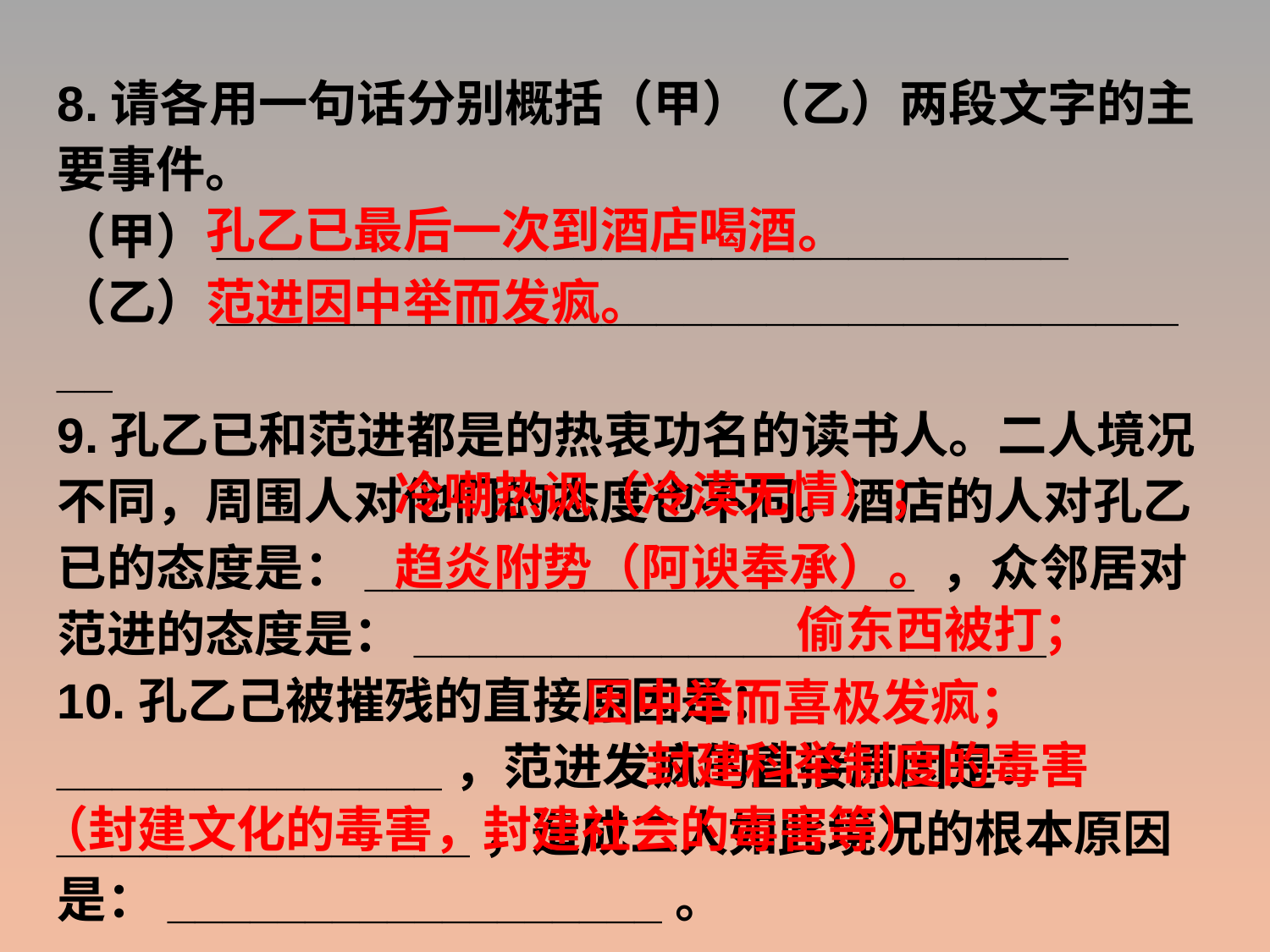

8.请各用一句话分别概括（甲）（乙）两段文字的主要事件。
（甲）_______________________________
（乙）_____________________________________
9.孔乙已和范进都是的热衷功名的读书人。二人境况不同，周围人对他们的态度也不同。酒店的人对孔乙已的态度是：____________________ ，众邻居对范进的态度是：_______________________
10.孔乙己被摧残的直接原因是：______________，范进发疯的直接原因是：_______________，造成二人如此境况的根本原因是：__________________。
__________________________________。
孔乙已最后一次到酒店喝酒。
范进因中举而发疯。

冷嘲热讽（冷漠无情）；
趋炎附势（阿谀奉承）。
偷东西被打；
因中举而喜极发疯；
封建科举制度的毒害
（封建文化的毒害，封建社会的毒害等）